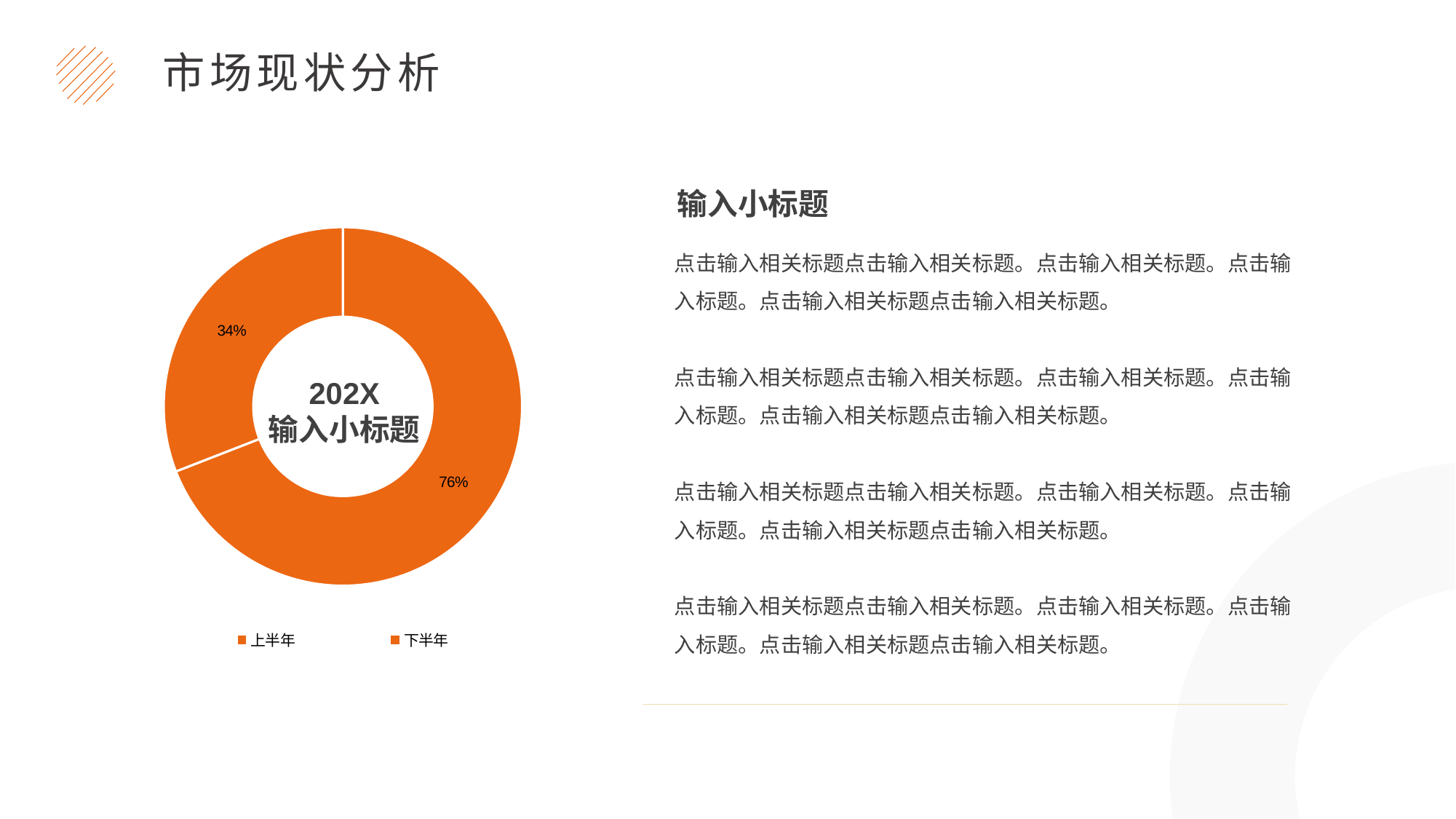

市场现状分析
输入小标题
点击输入相关标题点击输入相关标题。点击输入相关标题。点击输入标题。点击输入相关标题点击输入相关标题。

点击输入相关标题点击输入相关标题。点击输入相关标题。点击输入标题。点击输入相关标题点击输入相关标题。

点击输入相关标题点击输入相关标题。点击输入相关标题。点击输入标题。点击输入相关标题点击输入相关标题。

点击输入相关标题点击输入相关标题。点击输入相关标题。点击输入标题。点击输入相关标题点击输入相关标题。

### Chart

| Category | Sales |
|---|---|
| 上半年 | 0.76 |
| 下半年 | 0.34 |
202X
输入小标题